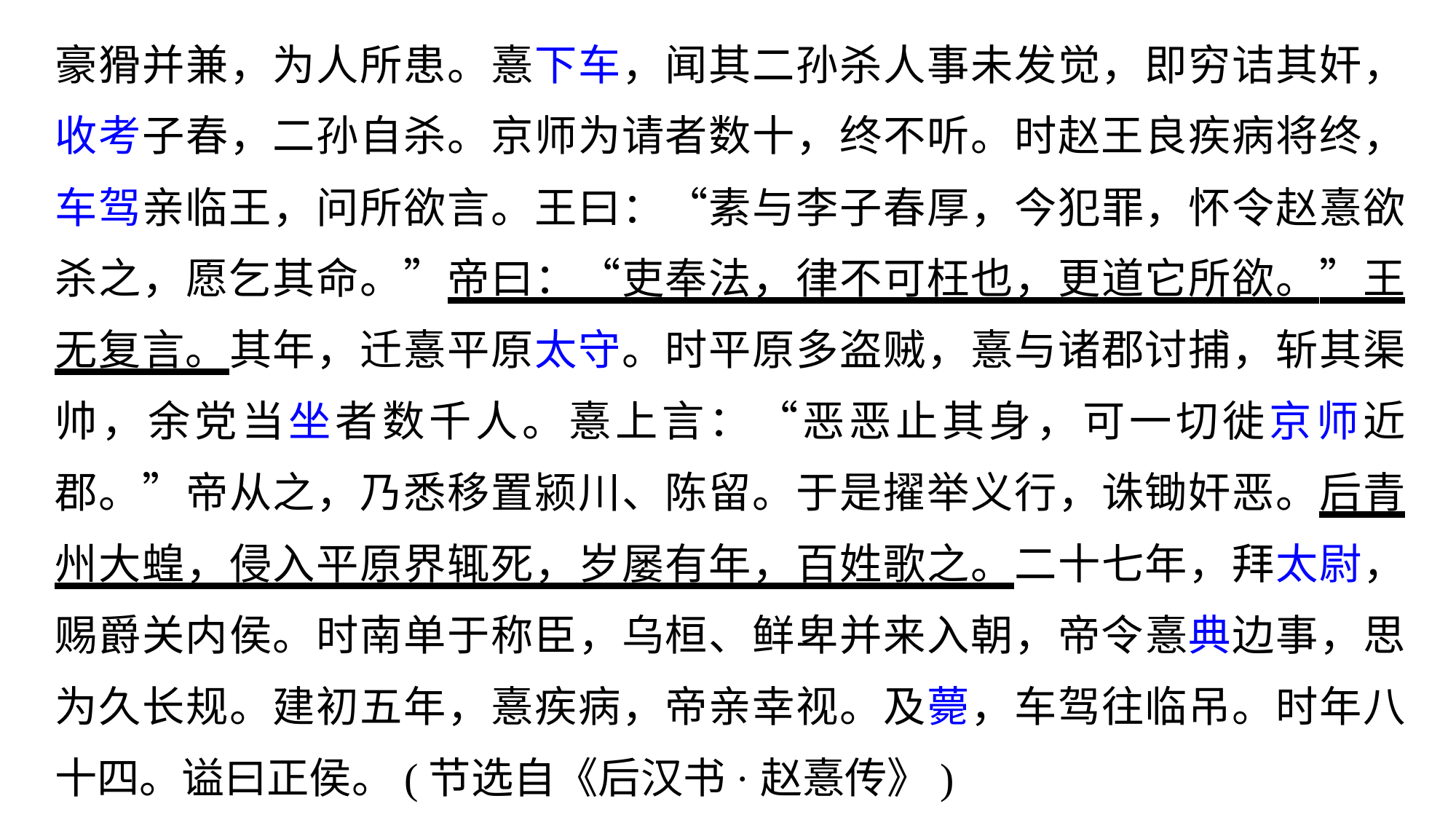

豪猾并兼，为人所患。憙下车，闻其二孙杀人事未发觉，即穷诘其奸，收考子春，二孙自杀。京师为请者数十，终不听。时赵王良疾病将终，车驾亲临王，问所欲言。王曰：“素与李子春厚，今犯罪，怀令赵憙欲杀之，愿乞其命。”帝曰：“吏奉法，律不可枉也，更道它所欲。”王无复言。其年，迁憙平原太守。时平原多盗贼，憙与诸郡讨捕，斩其渠帅，余党当坐者数千人。憙上言：“恶恶止其身，可一切徙京师近郡。”帝从之，乃悉移置颍川、陈留。于是擢举义行，诛锄奸恶。后青州大蝗，侵入平原界辄死，岁屡有年，百姓歌之。二十七年，拜太尉，赐爵关内侯。时南单于称臣，乌桓、鲜卑并来入朝，帝令憙典边事，思为久长规。建初五年，憙疾病，帝亲幸视。及薨，车驾往临吊。时年八十四。谥曰正侯。(节选自《后汉书·赵憙传》)